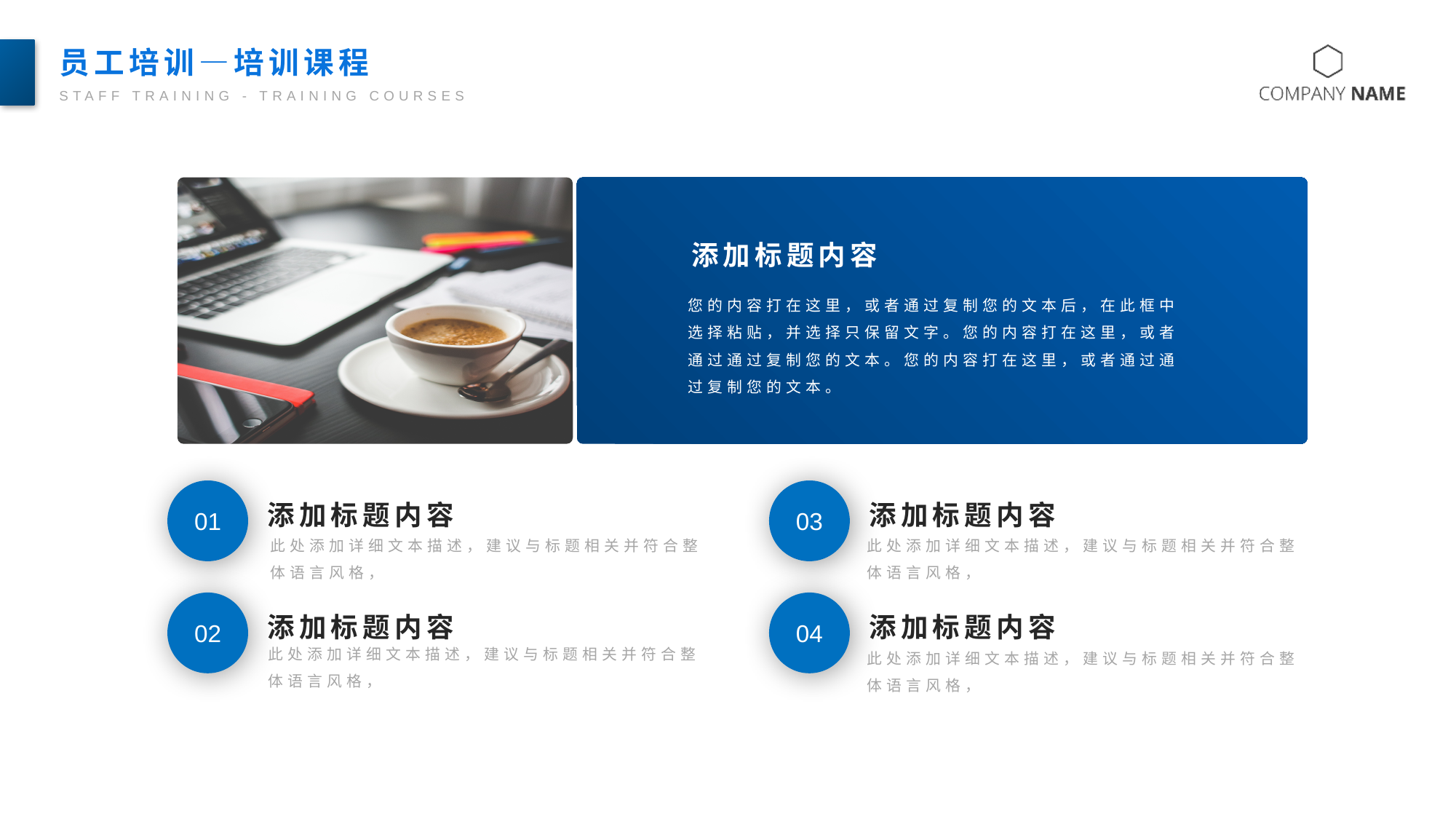

员工培训—培训课程
STAFF TRAINING - TRAINING COURSES

添加标题内容
您的内容打在这里，或者通过复制您的文本后，在此框中选择粘贴，并选择只保留文字。您的内容打在这里，或者通过通过复制您的文本。您的内容打在这里，或者通过通过复制您的文本。
添加标题内容
此处添加详细文本描述，建议与标题相关并符合整体语言风格，
添加标题内容
此处添加详细文本描述，建议与标题相关并符合整体语言风格，
01
03
添加标题内容
此处添加详细文本描述，建议与标题相关并符合整体语言风格，
添加标题内容
此处添加详细文本描述，建议与标题相关并符合整体语言风格，
02
04